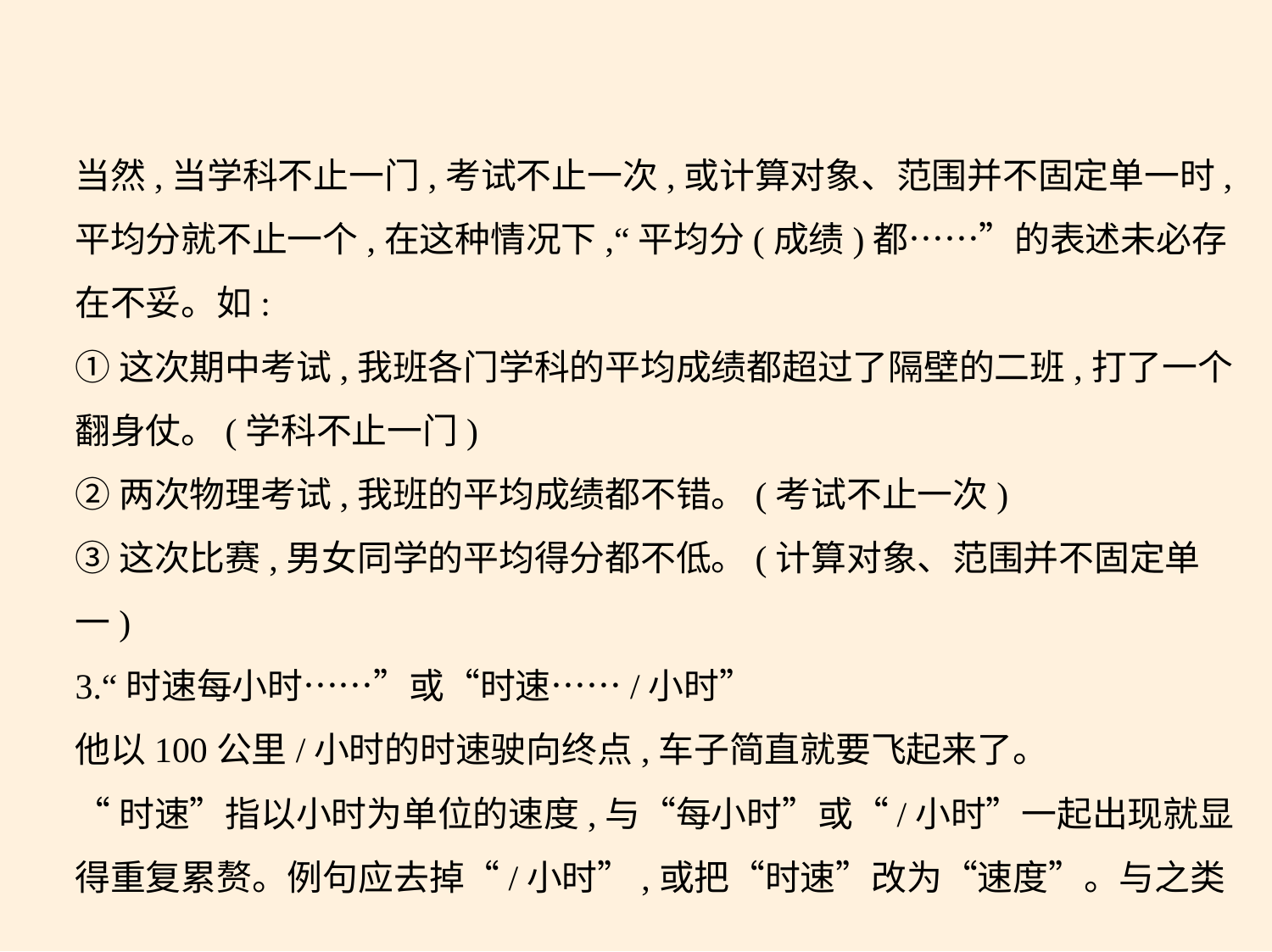

当然,当学科不止一门,考试不止一次,或计算对象、范围并不固定单一时,
平均分就不止一个,在这种情况下,“平均分(成绩)都……”的表述未必存
在不妥。如:
①这次期中考试,我班各门学科的平均成绩都超过了隔壁的二班,打了一个
翻身仗。(学科不止一门)
②两次物理考试,我班的平均成绩都不错。(考试不止一次)
③这次比赛,男女同学的平均得分都不低。(计算对象、范围并不固定单
一)
3.“时速每小时……”或“时速……/小时”
他以100公里/小时的时速驶向终点,车子简直就要飞起来了。
“时速”指以小时为单位的速度,与“每小时”或“/小时”一起出现就显
得重复累赘。例句应去掉“/小时”,或把“时速”改为“速度”。与之类